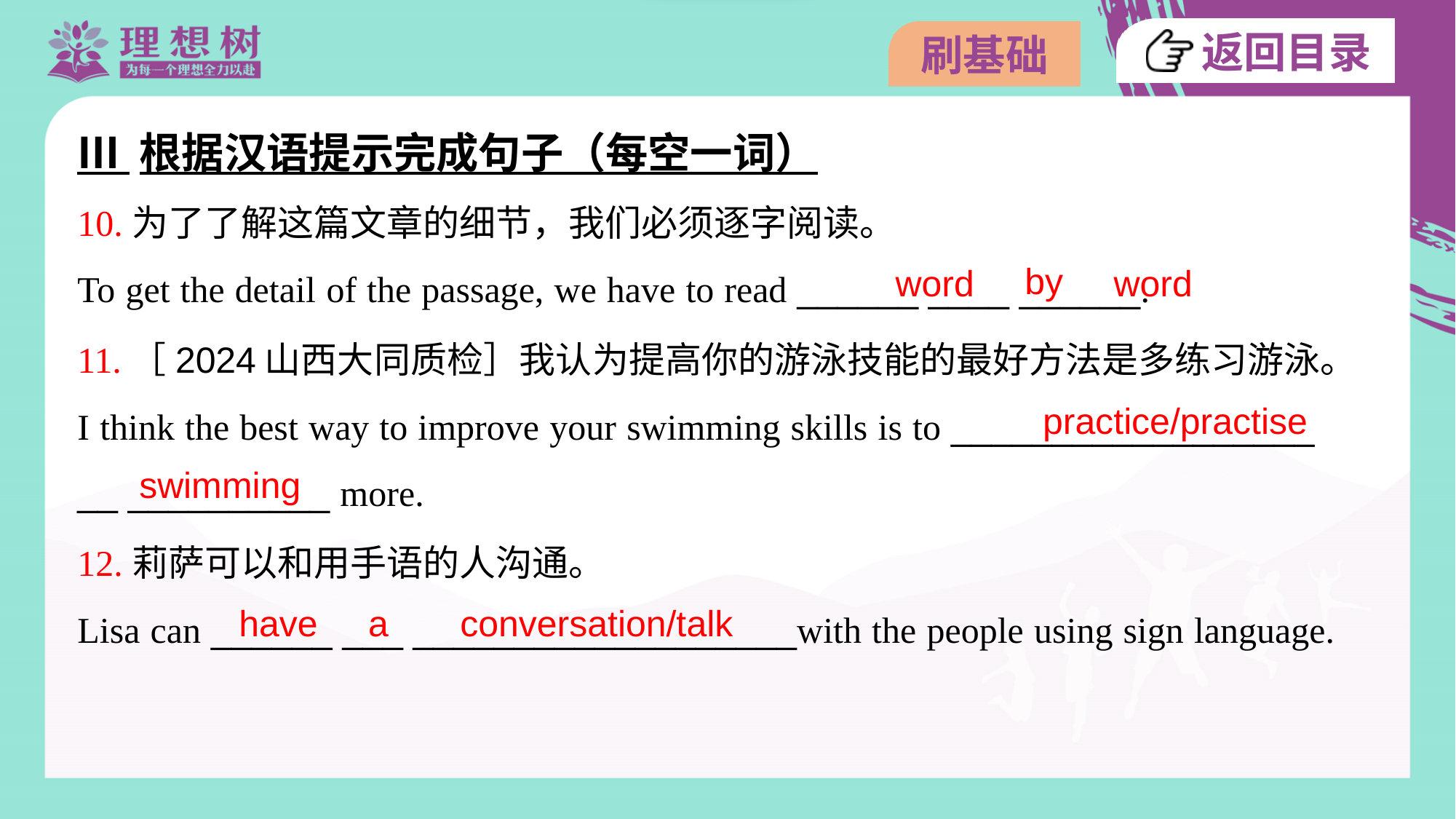

Ⅲ 根据汉语提示完成句子（每空一词）
10.为了了解这篇文章的细节，我们必须逐字阅读。
To get the detail of the passage, we have to read ______ ____ ______.
by
word
word
11.［2024山西大同质检］我认为提高你的游泳技能的最好方法是多练习游泳。
I think the best way to improve your swimming skills is to __________________
__ __________ more.
practice/practise
swimming
12.莉萨可以和用手语的人沟通。
Lisa can ______ ___ ___________________with the people using sign language.
have
a
conversation/talk